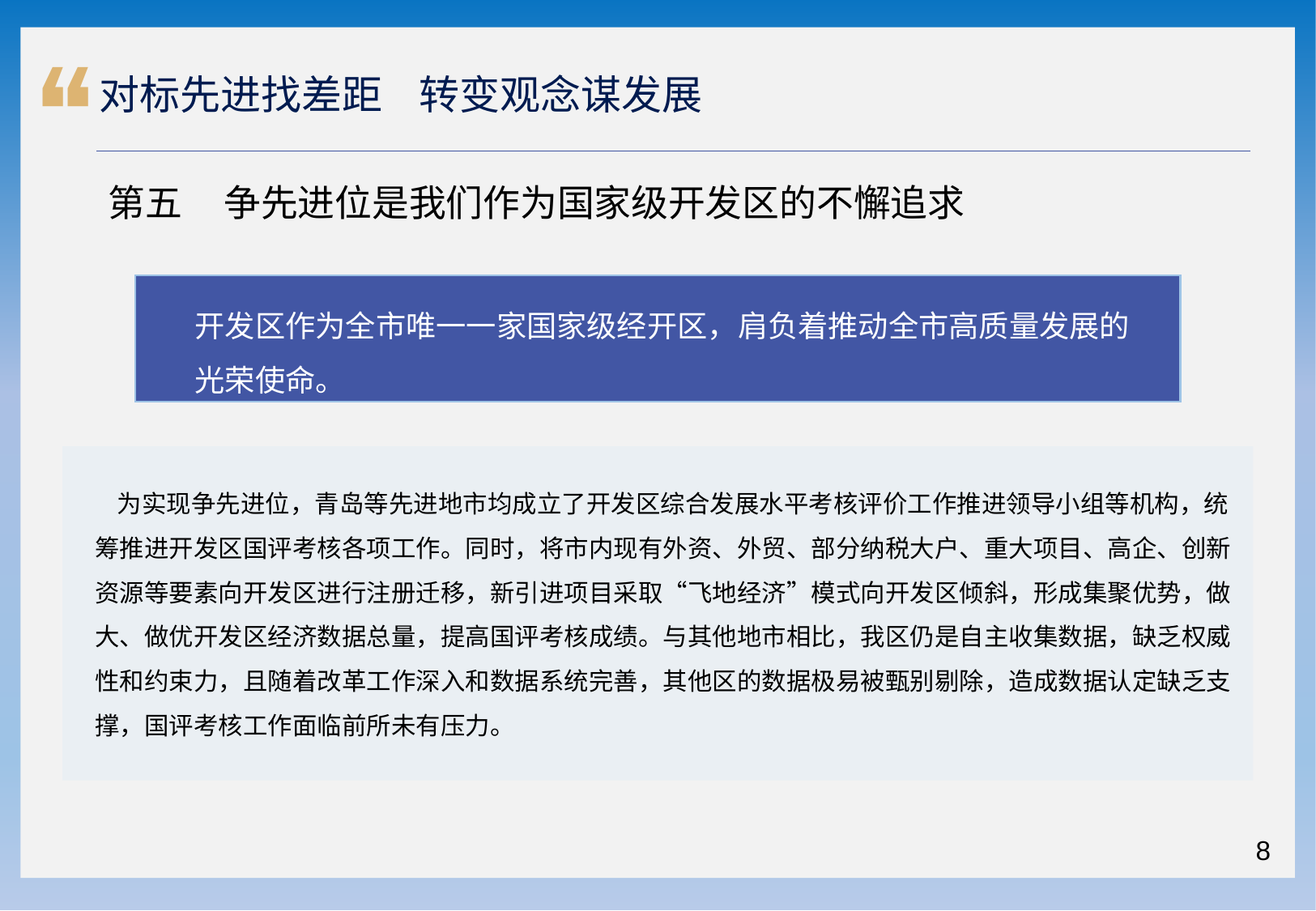

“

       对标先进找差距    转变观念谋发展
第五     争先进位是我们作为国家级开发区的不懈追求

开发区作为全市唯一一家国家级经开区，肩负着推动全市高质量发展的光荣使命。

   为实现争先进位，青岛等先进地市均成立了开发区综合发展水平考核评价工作推进领导小组等机构，统筹推进开发区国评考核各项工作。同时，将市内现有外资、外贸、部分纳税大户、重大项目、高企、创新资源等要素向开发区进行注册迁移，新引进项目采取“飞地经济”模式向开发区倾斜，形成集聚优势，做大、做优开发区经济数据总量，提高国评考核成绩。与其他地市相比，我区仍是自主收集数据，缺乏权威性和约束力，且随着改革工作深入和数据系统完善，其他区的数据极易被甄别剔除，造成数据认定缺乏支撑，国评考核工作面临前所未有压力。
8